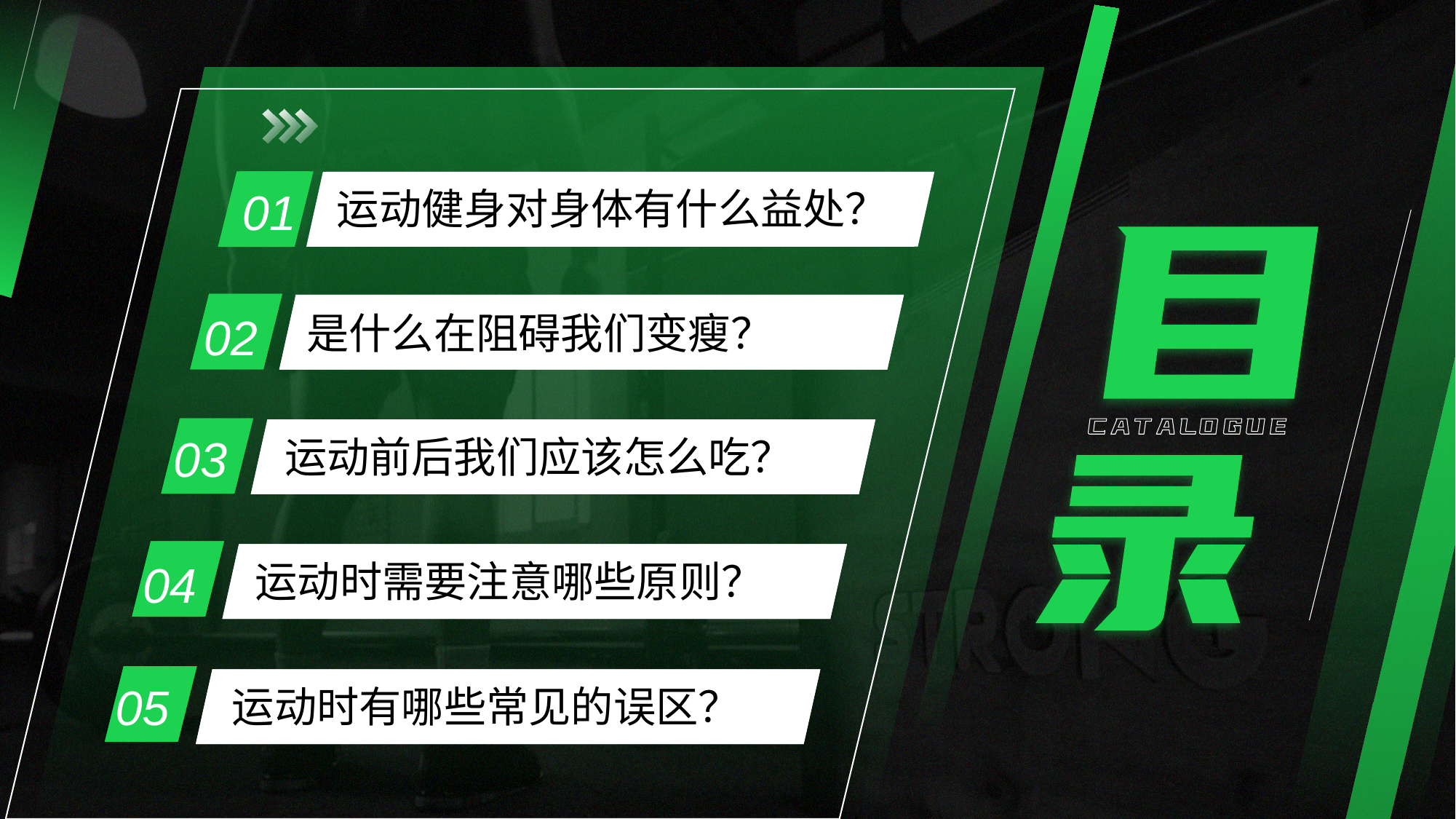

01
运动健身对身体有什么益处？

02
是什么在阻碍我们变瘦？

03
运动前后我们应该怎么吃？

运动时需要注意哪些原则？
04

05
运动时有哪些常见的误区？